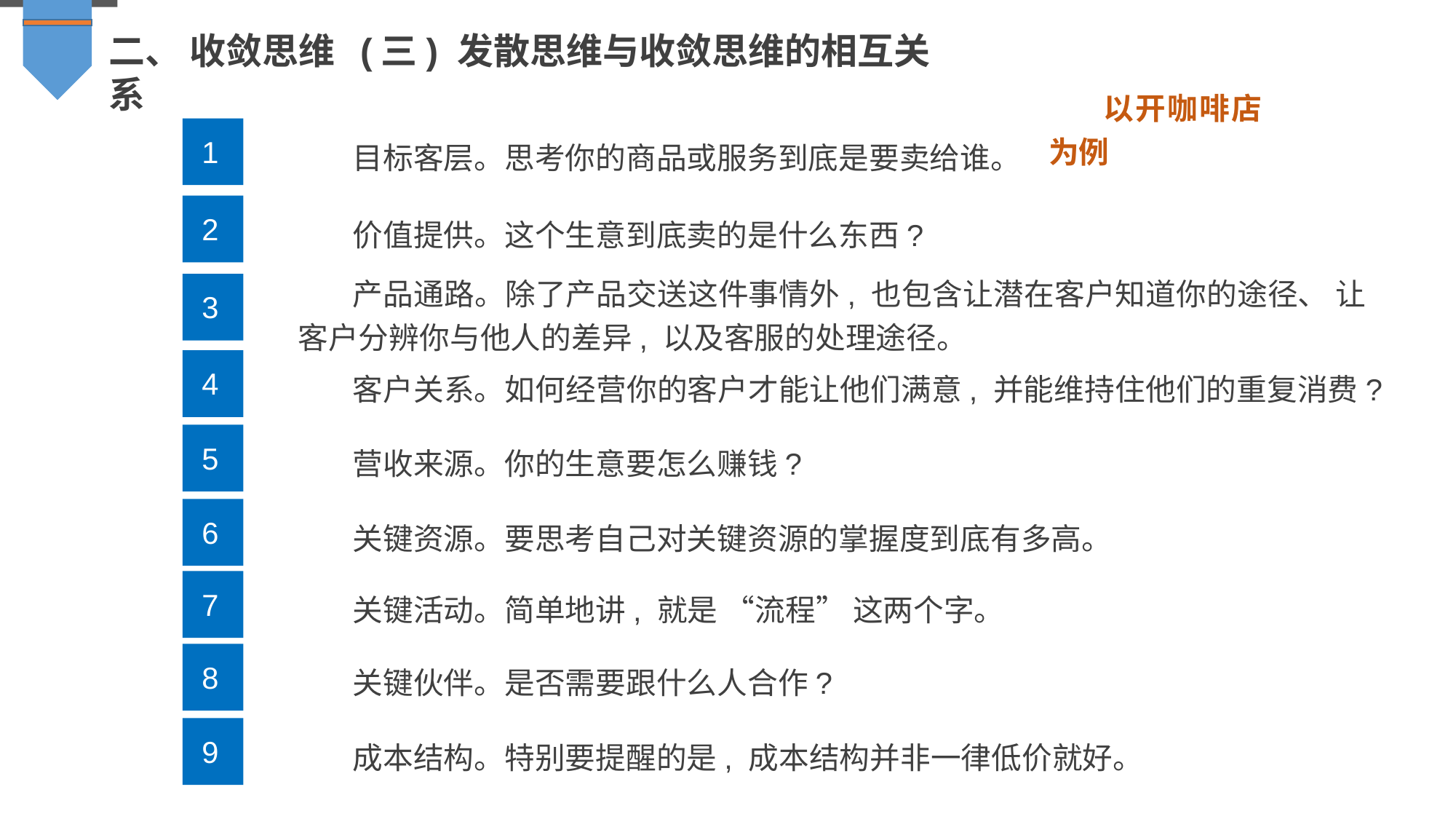

二、 收敛思维  (三) 发散思维与收敛思维的相互关系
以开咖啡店为例

1
目标客层。思考你的商品或服务到底是要卖给谁。

2
价值提供。这个生意到底卖的是什么东西?
产品通路。除了产品交送这件事情外, 也包含让潜在客户知道你的途径、 让客户分辨你与他人的差异, 以及客服的处理途径。

3

4
客户关系。如何经营你的客户才能让他们满意, 并能维持住他们的重复消费?

5
营收来源。你的生意要怎么赚钱?

6
关键资源。要思考自己对关键资源的掌握度到底有多高。

7
关键活动。简单地讲, 就是 “流程” 这两个字。

8
关键伙伴。是否需要跟什么人合作?

9
成本结构。特别要提醒的是, 成本结构并非一律低价就好。